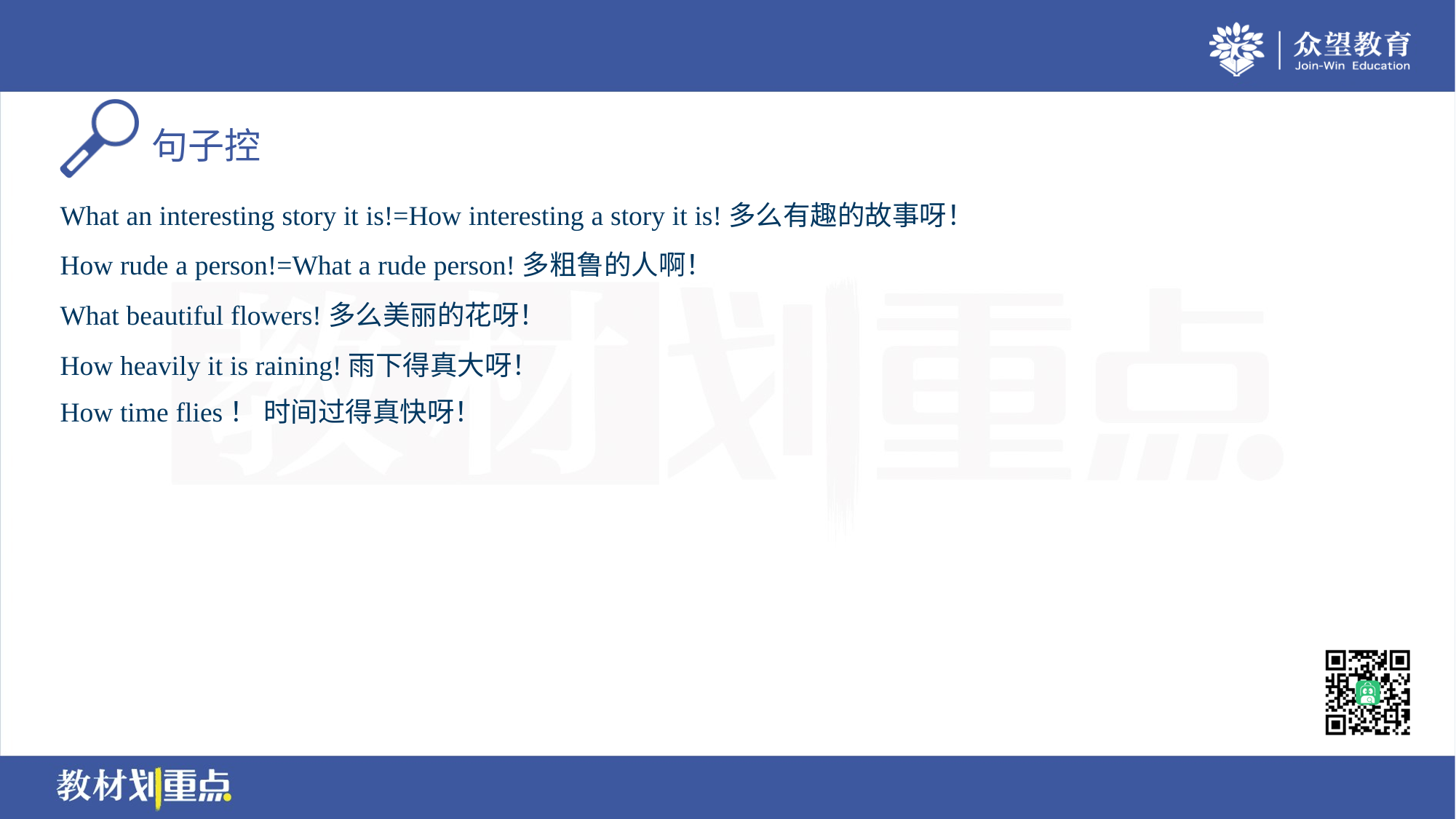

What an interesting story it is!=How interesting a story it is!多么有趣的故事呀！
How rude a person!=What a rude person!多粗鲁的人啊！
What beautiful flowers!多么美丽的花呀！
How heavily it is raining!雨下得真大呀！
How time flies！ 时间过得真快呀！